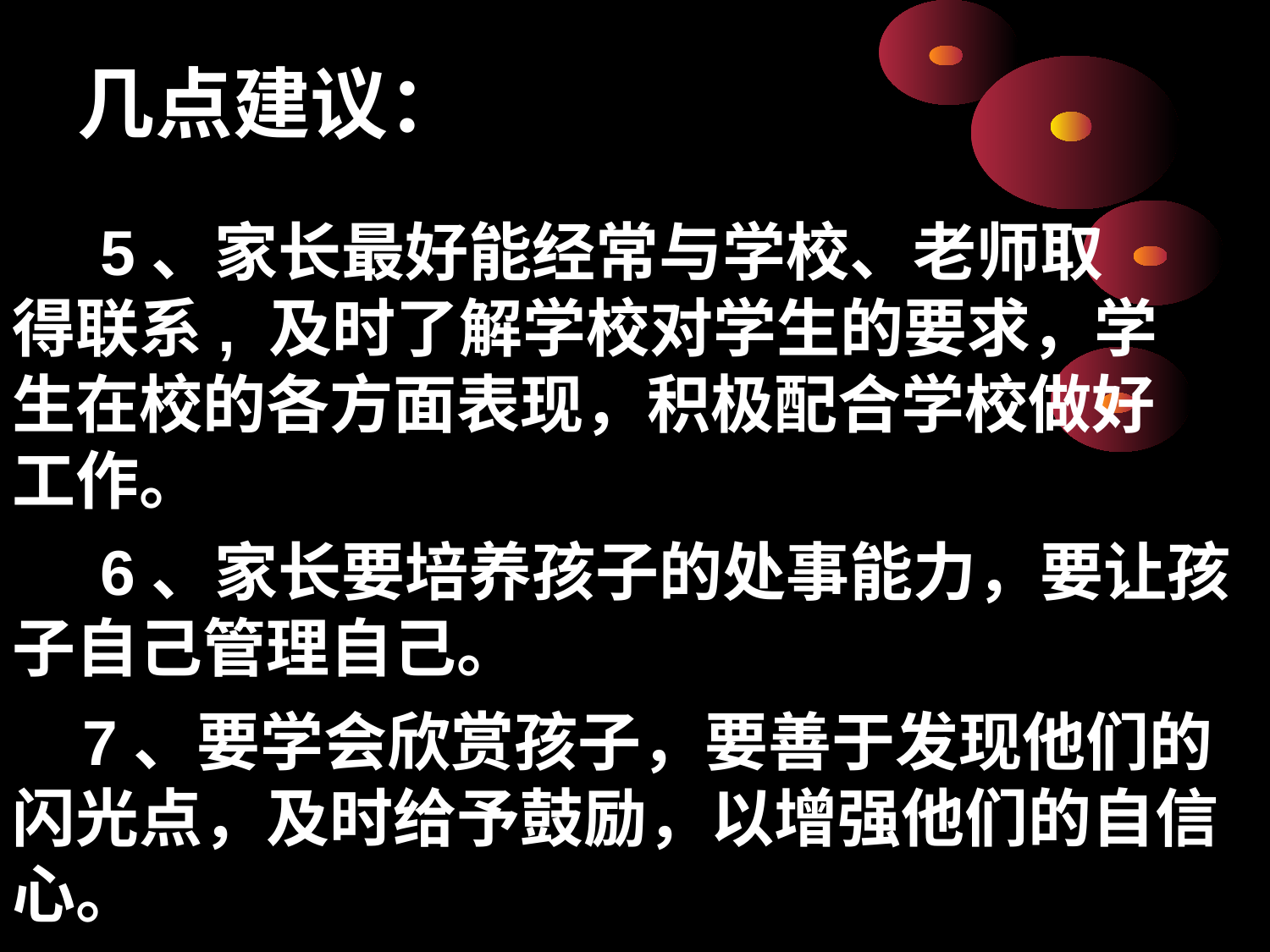

# 几点建议：
     5、家长最好能经常与学校、老师取得联系, 及时了解学校对学生的要求，学生在校的各方面表现，积极配合学校做好工作。
     6、家长要培养孩子的处事能力，要让孩子自己管理自己。
    7、要学会欣赏孩子，要善于发现他们的闪光点，及时给予鼓励，以增强他们的自信心。